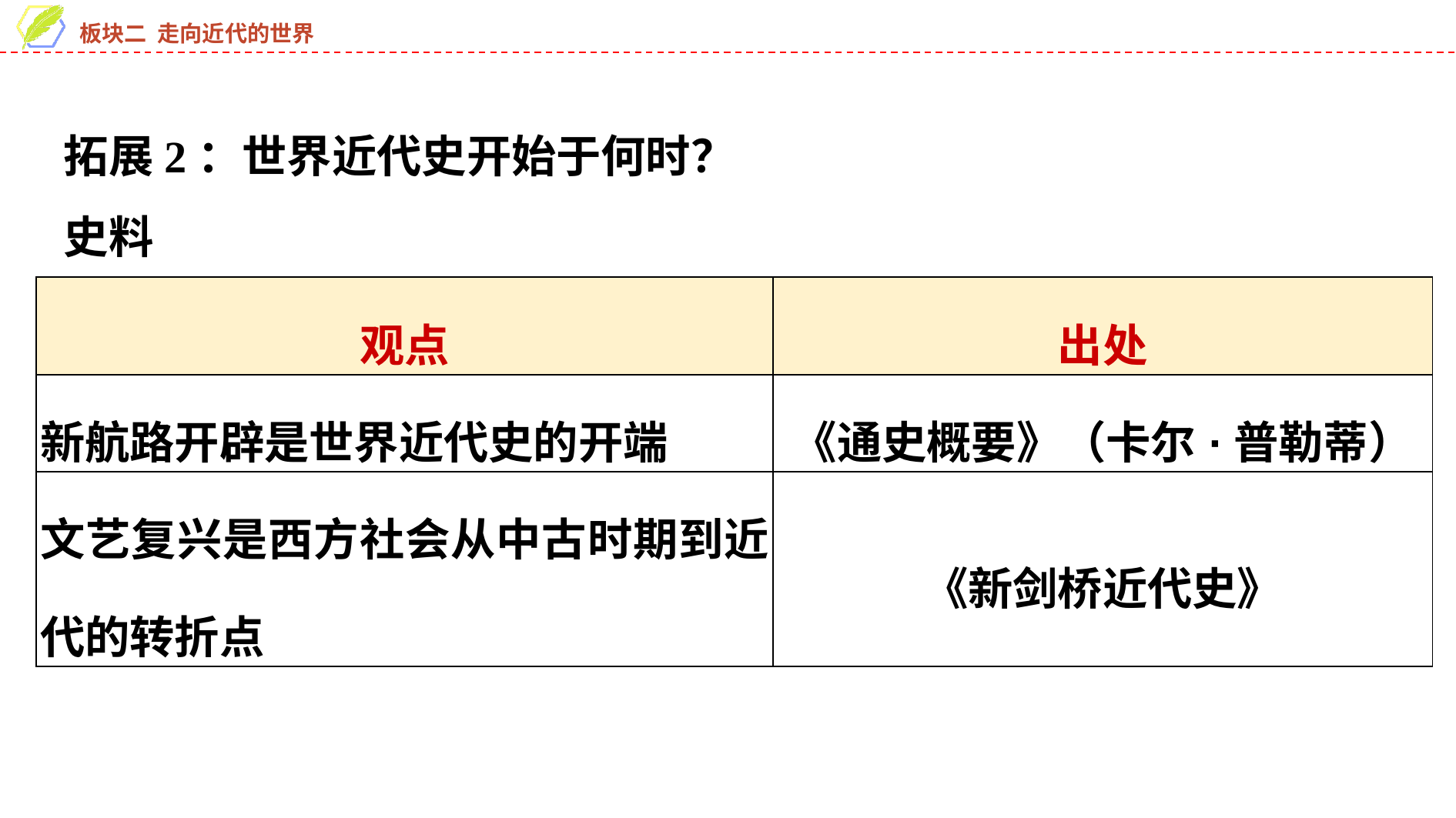

拓展2：世界近代史开始于何时？
史料
| 观点 | 出处 |
| --- | --- |
| 新航路开辟是世界近代史的开端 | 《通史概要》（卡尔·普勒蒂） |
| 文艺复兴是西方社会从中古时期到近代的转折点 | 《新剑桥近代史》 |